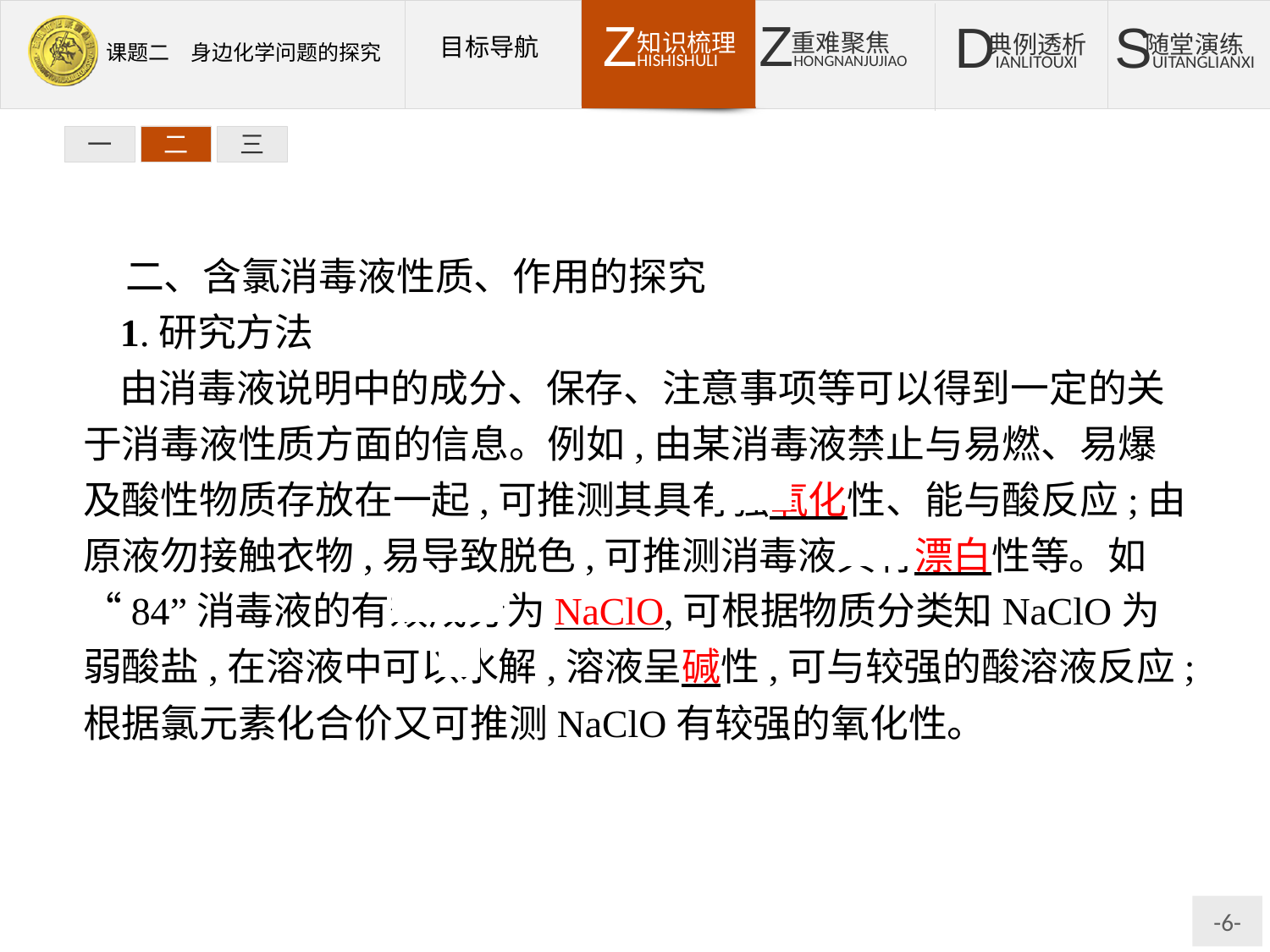

一
二
三
二、含氯消毒液性质、作用的探究
1.研究方法
由消毒液说明中的成分、保存、注意事项等可以得到一定的关于消毒液性质方面的信息。例如,由某消毒液禁止与易燃、易爆及酸性物质存放在一起,可推测其具有强氧化性、能与酸反应;由原液勿接触衣物,易导致脱色,可推测消毒液具有漂白性等。如“84”消毒液的有效成分为NaClO,可根据物质分类知NaClO为弱酸盐,在溶液中可以水解,溶液呈碱性,可与较强的酸溶液反应;根据氯元素化合价又可推测NaClO有较强的氧化性。